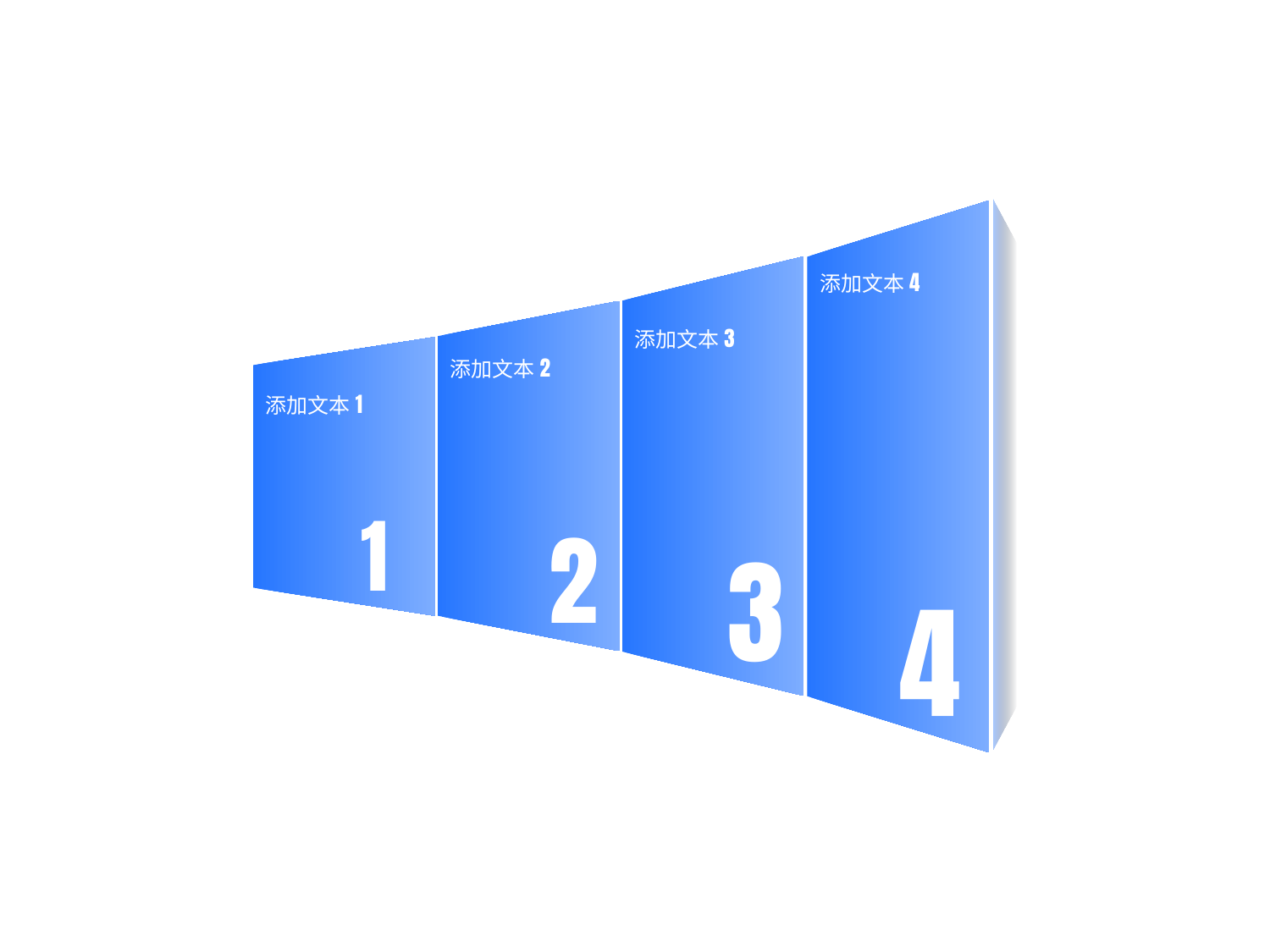

添加文本4

4
添加文本3
3
添加文本2
2
添加文本1
1